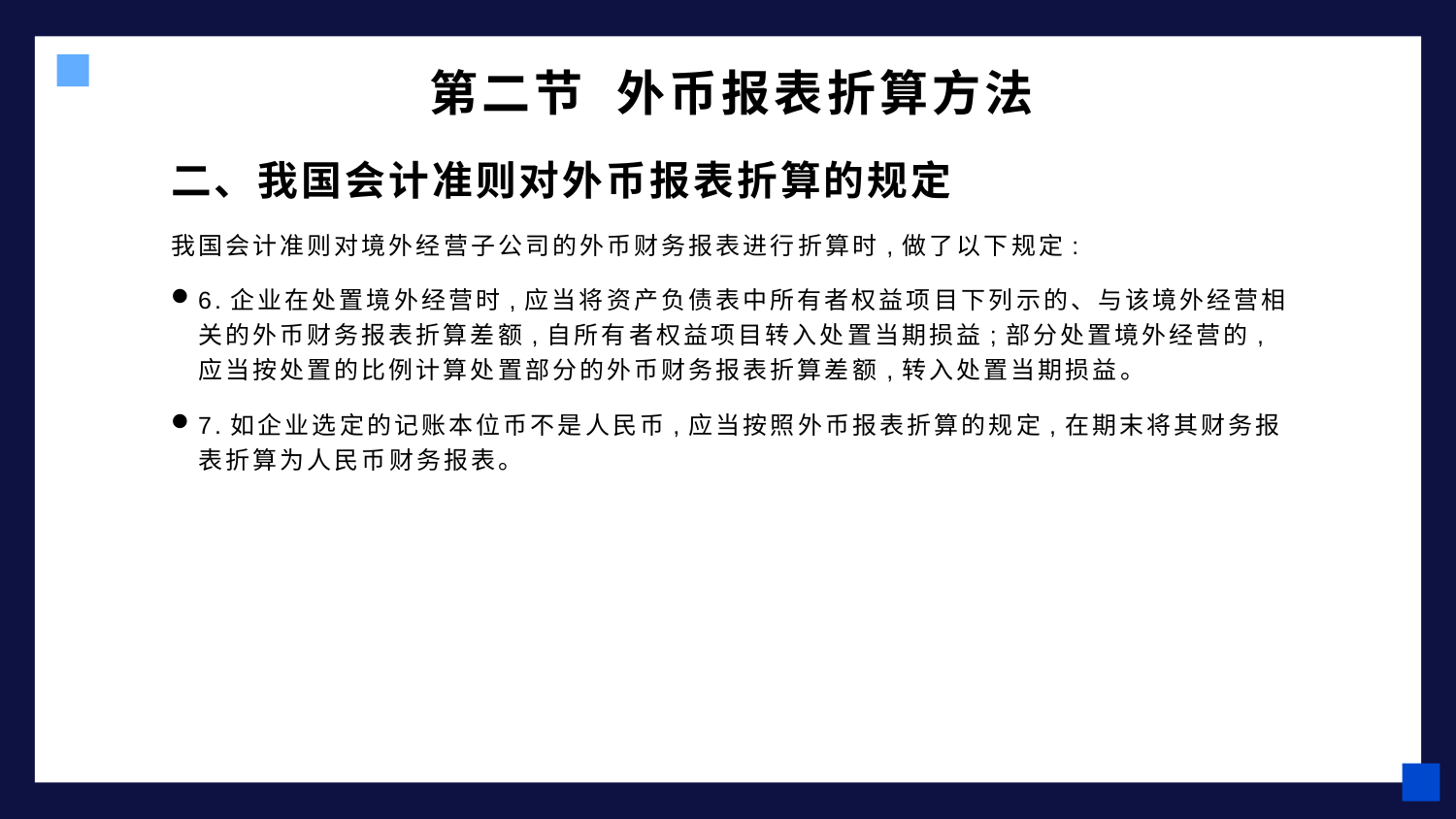

# 第二节  外币报表折算方法
二、我国会计准则对外币报表折算的规定
我国会计准则对境外经营子公司的外币财务报表进行折算时,做了以下规定:
6.企业在处置境外经营时,应当将资产负债表中所有者权益项目下列示的、与该境外经营相关的外币财务报表折算差额,自所有者权益项目转入处置当期损益;部分处置境外经营的,应当按处置的比例计算处置部分的外币财务报表折算差额,转入处置当期损益。
7.如企业选定的记账本位币不是人民币,应当按照外币报表折算的规定,在期末将其财务报表折算为人民币财务报表。